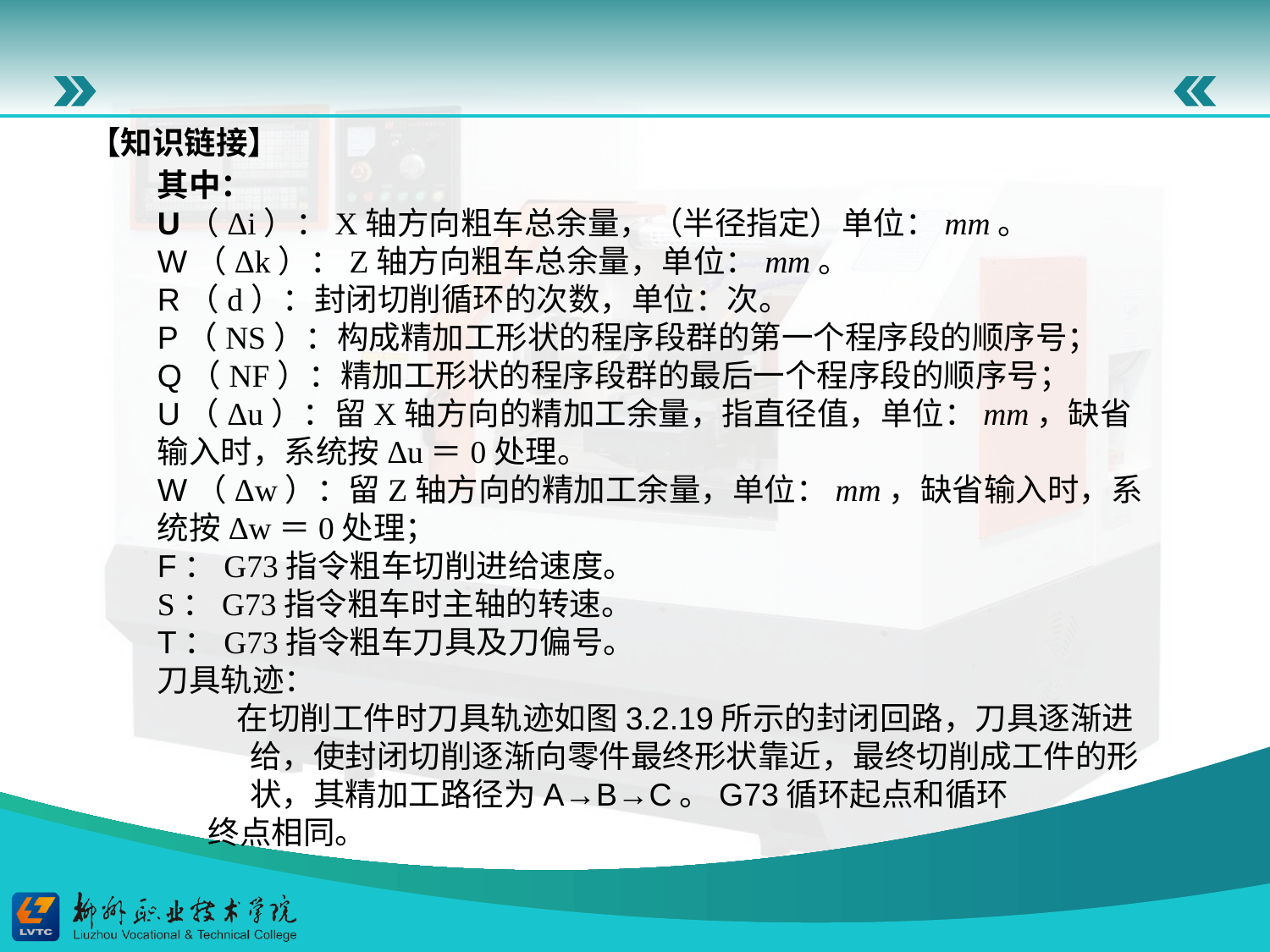

【知识链接】
其中：U（Δi）：X轴方向粗车总余量，（半径指定）单位：mm。W（Δk）：Z轴方向粗车总余量，单位：mm。R（d）：封闭切削循环的次数，单位：次。P（NS）：构成精加工形状的程序段群的第一个程序段的顺序号；Q（NF）：精加工形状的程序段群的最后一个程序段的顺序号；U（Δu）：留X轴方向的精加工余量，指直径值，单位：mm，缺省输入时，系统按Δu＝0处理。W（Δw）：留Z轴方向的精加工余量，单位：mm，缺省输入时，系统按Δw＝0处理；F：G73指令粗车切削进给速度。 S：G73指令粗车时主轴的转速。T：G73指令粗车刀具及刀偏号。刀具轨迹：
          在切削工件时刀具轨迹如图3.2.19所示的封闭回路，刀具逐渐进给，使封闭切削逐渐向零件最终形状靠近，最终切削成工件的形状，其精加工路径为A→B→C。G73循环起点和循环
      终点相同。